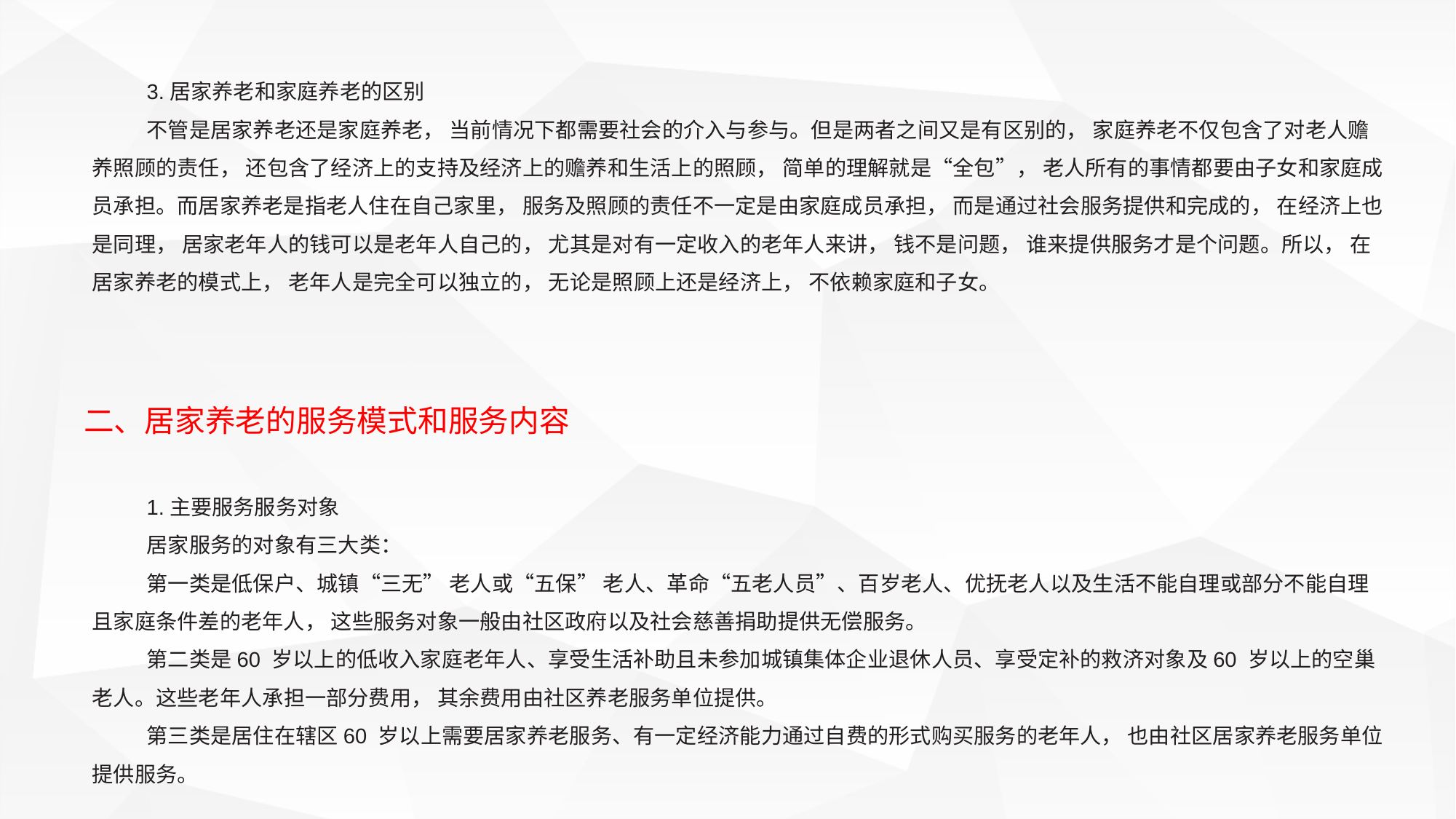

3.居家养老和家庭养老的区别
不管是居家养老还是家庭养老， 当前情况下都需要社会的介入与参与。但是两者之间又是有区别的， 家庭养老不仅包含了对老人赡养照顾的责任， 还包含了经济上的支持及经济上的赡养和生活上的照顾， 简单的理解就是“全包”， 老人所有的事情都要由子女和家庭成员承担。而居家养老是指老人住在自己家里， 服务及照顾的责任不一定是由家庭成员承担， 而是通过社会服务提供和完成的， 在经济上也是同理， 居家老年人的钱可以是老年人自己的， 尤其是对有一定收入的老年人来讲， 钱不是问题， 谁来提供服务才是个问题。所以， 在居家养老的模式上， 老年人是完全可以独立的， 无论是照顾上还是经济上， 不依赖家庭和子女。
二、居家养老的服务模式和服务内容
1.主要服务服务对象
居家服务的对象有三大类：
第一类是低保户、城镇“三无” 老人或“五保” 老人、革命“五老人员”、百岁老人、优抚老人以及生活不能自理或部分不能自理且家庭条件差的老年人， 这些服务对象一般由社区政府以及社会慈善捐助提供无偿服务。
第二类是60 岁以上的低收入家庭老年人、享受生活补助且未参加城镇集体企业退休人员、享受定补的救济对象及60 岁以上的空巢老人。这些老年人承担一部分费用， 其余费用由社区养老服务单位提供。
第三类是居住在辖区60 岁以上需要居家养老服务、有一定经济能力通过自费的形式购买服务的老年人， 也由社区居家养老服务单位提供服务。